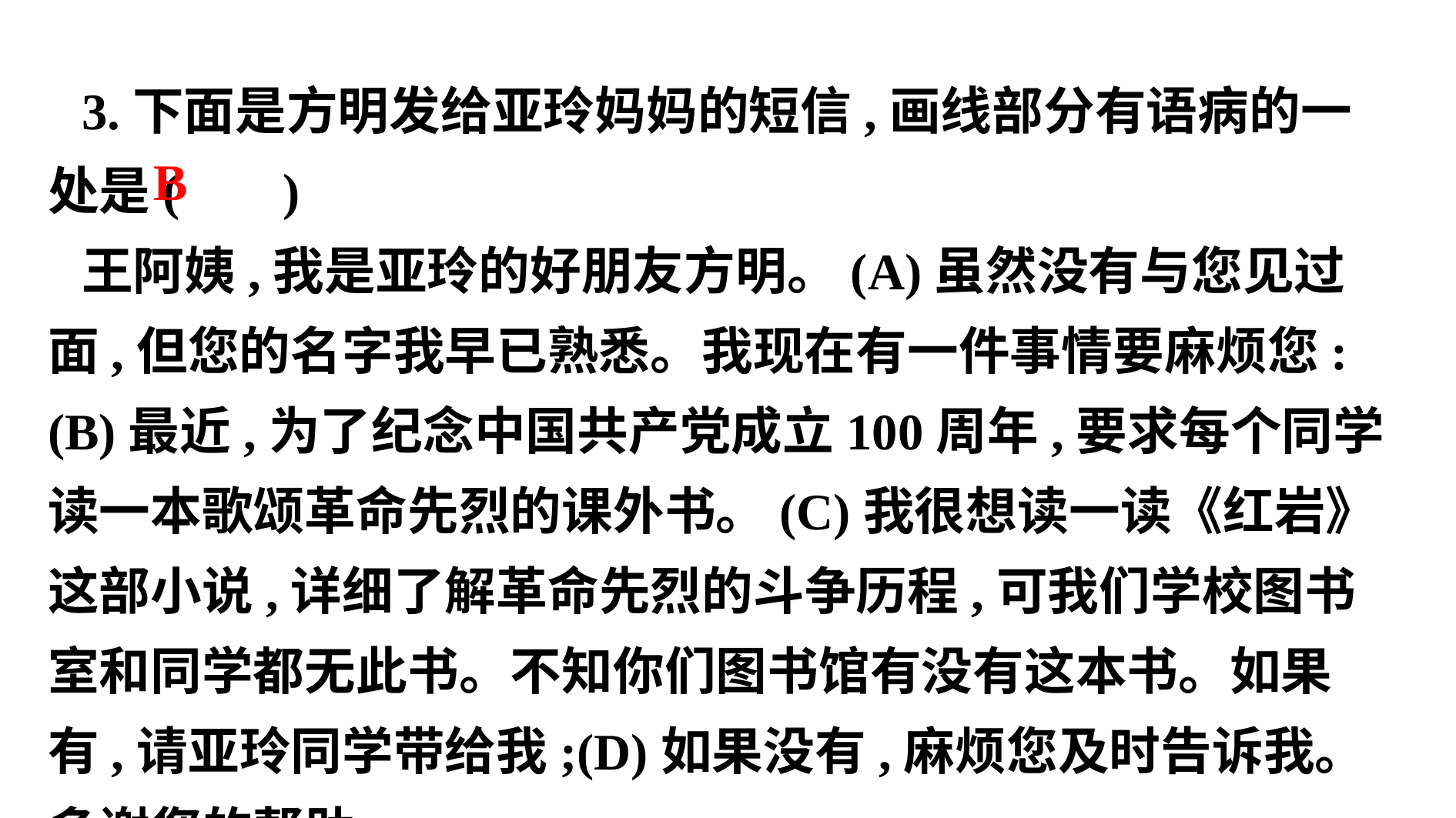

3.下面是方明发给亚玲妈妈的短信,画线部分有语病的一处是(        )
王阿姨,我是亚玲的好朋友方明。(A)虽然没有与您见过面,但您的名字我早已熟悉。我现在有一件事情要麻烦您:(B)最近,为了纪念中国共产党成立100周年,要求每个同学读一本歌颂革命先烈的课外书。(C)我很想读一读《红岩》这部小说,详细了解革命先烈的斗争历程,可我们学校图书室和同学都无此书。不知你们图书馆有没有这本书。如果有,请亚玲同学带给我;(D)如果没有,麻烦您及时告诉我。多谢您的帮助。
   B